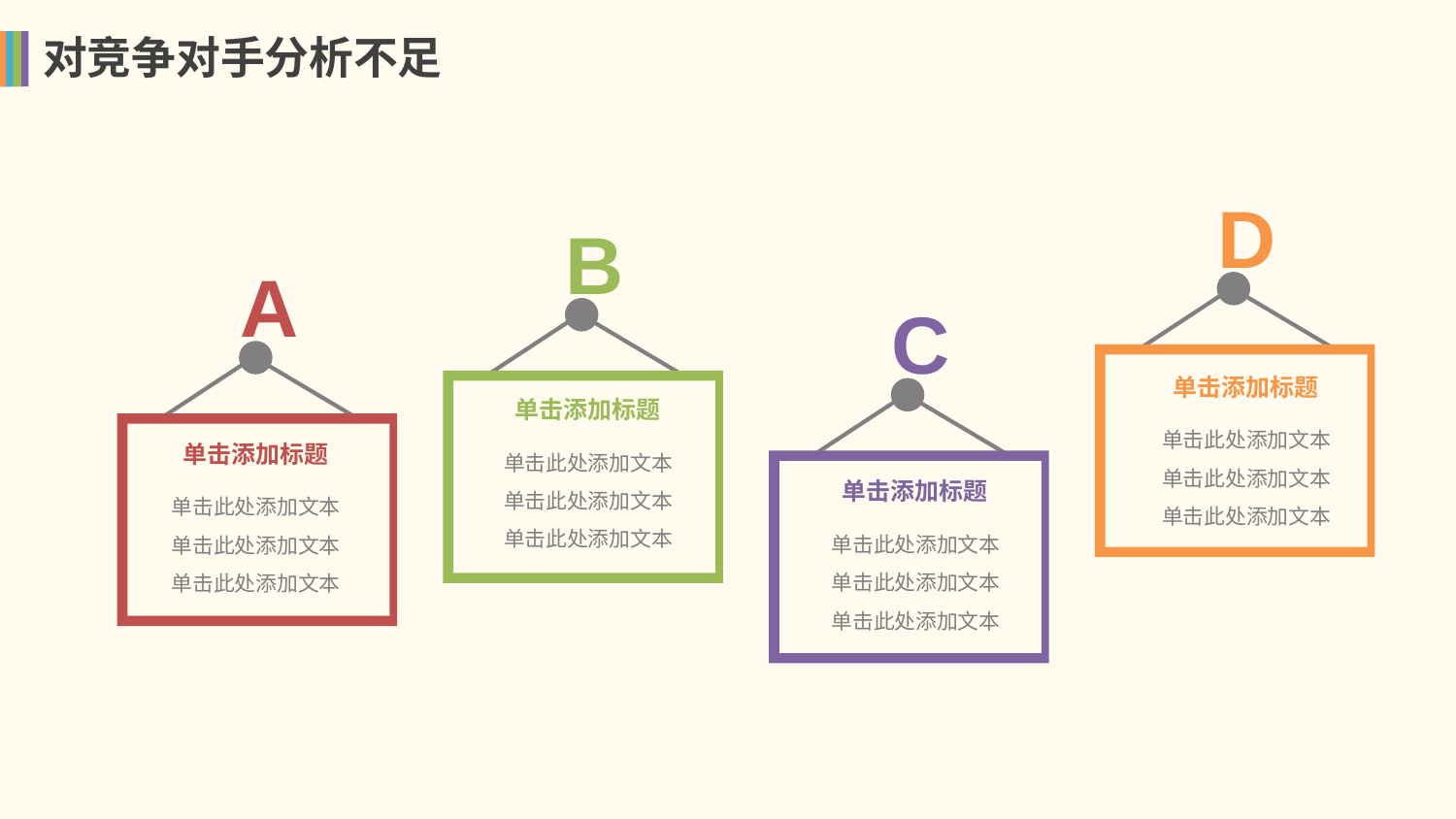

# 对竞争对手分析不足
D
B
A

单击添加标题
单击此处添加文本
单击此处添加文本
单击此处添加文本
C

单击添加标题
单击此处添加文本
单击此处添加文本
单击此处添加文本

单击添加标题
单击此处添加文本
单击此处添加文本
单击此处添加文本

单击添加标题
单击此处添加文本
单击此处添加文本
单击此处添加文本